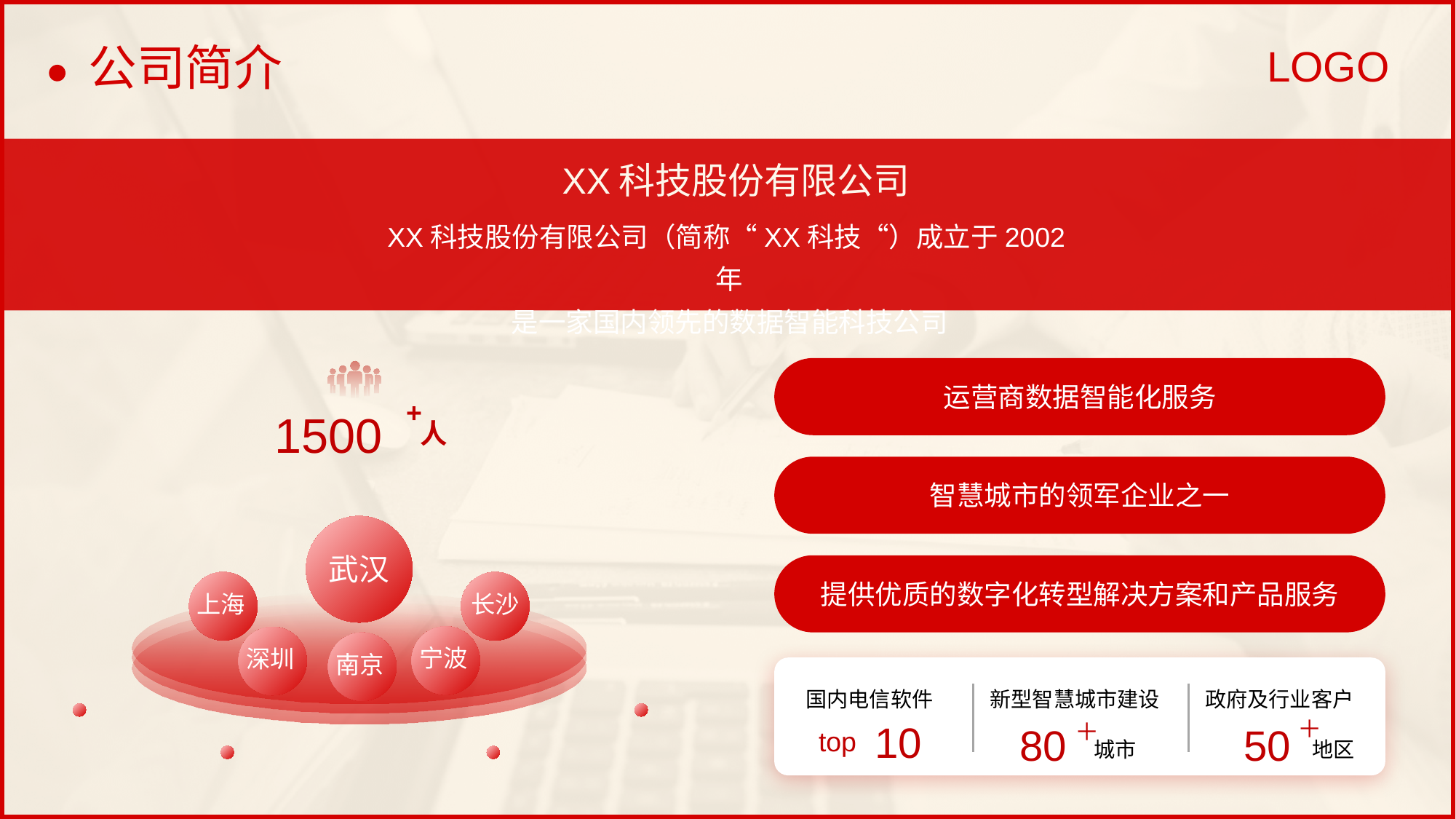

# 公司简介

XX科技股份有限公司
XX科技股份有限公司（简称“XX科技“）成立于2002年
是一家国内领先的数据智能科技公司

运营商数据智能化服务

1500
+
人

智慧城市的领军企业之一

武汉

提供优质的数字化转型解决方案和产品服务

上海
长沙

宁波
深圳
南京

国内电信软件
10
新型智慧城市建设
80
城市
政府及行业客户
50
地区

＋
＋
top